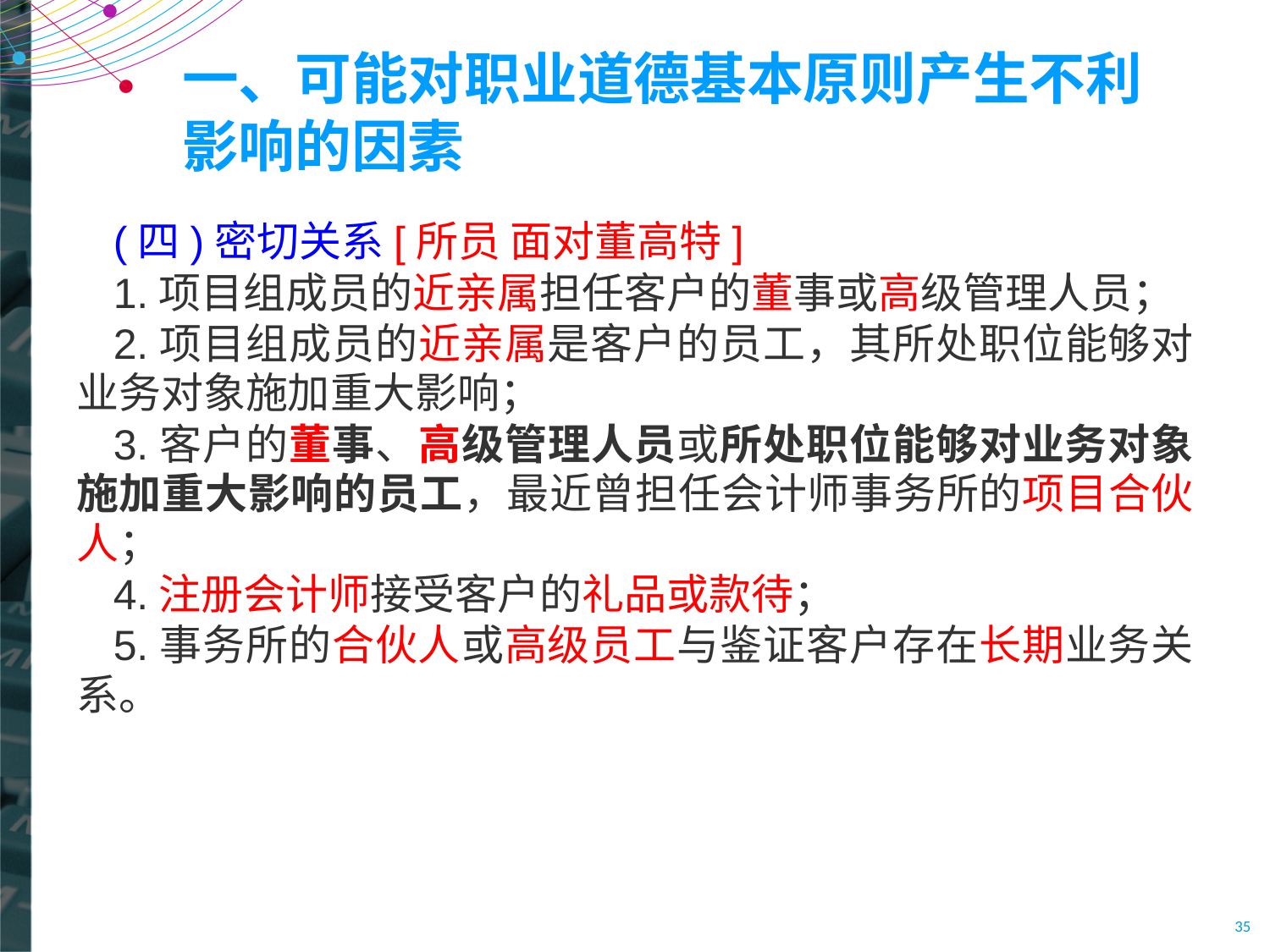

# 一、可能对职业道德基本原则产生不利影响的因素

(四)密切关系[所员 面对董高特]
1.项目组成员的近亲属担任客户的董事或高级管理人员；
2.项目组成员的近亲属是客户的员工，其所处职位能够对业务对象施加重大影响；
3.客户的董事、高级管理人员或所处职位能够对业务对象施加重大影响的员工，最近曾担任会计师事务所的项目合伙人；
4.注册会计师接受客户的礼品或款待；
5.事务所的合伙人或高级员工与鉴证客户存在长期业务关系。